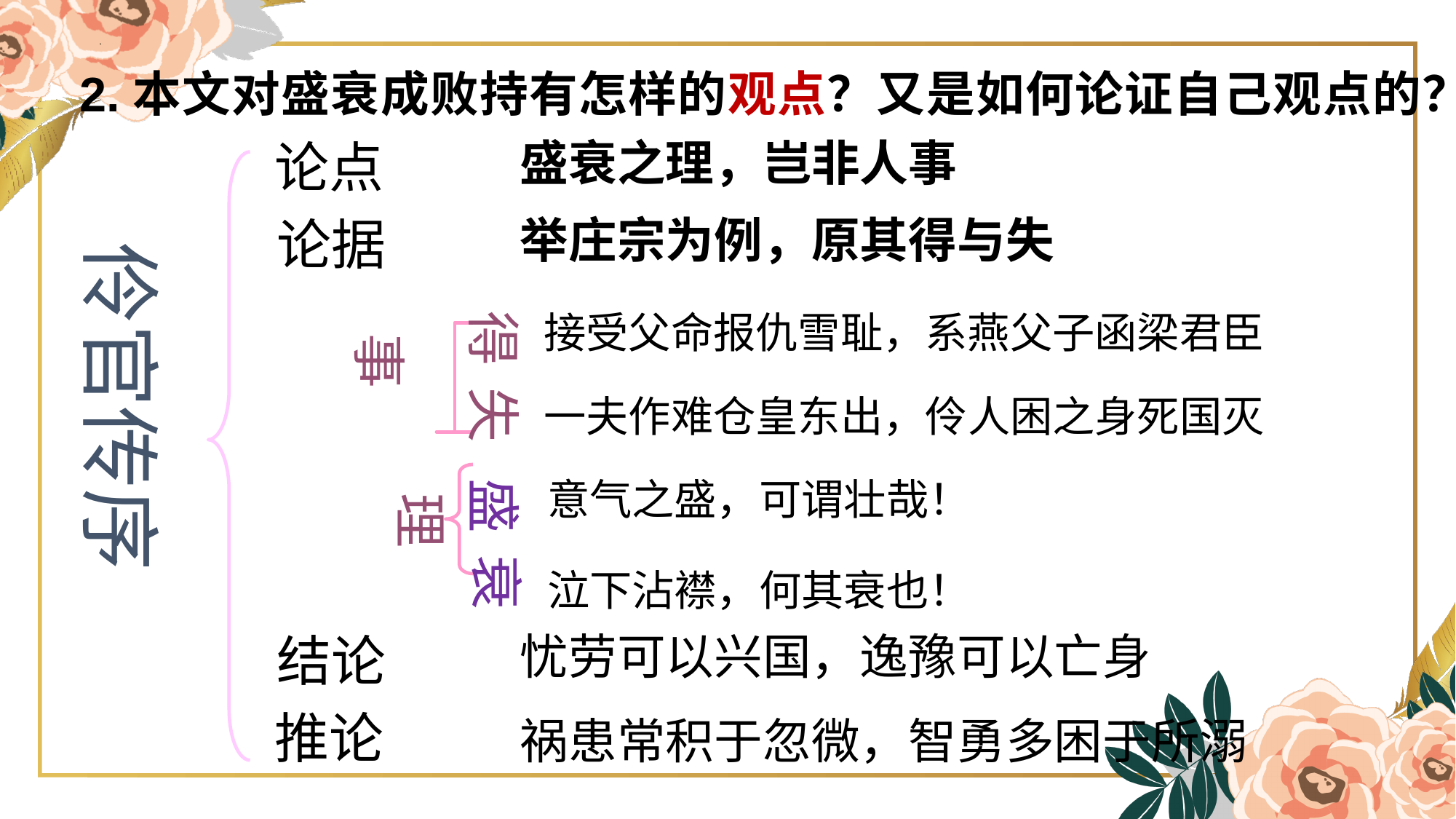

2.本文对盛衰成败持有怎样的观点？又是如何论证自己观点的？
论点
盛衰之理，岂非人事

举庄宗为例，原其得与失
论据
伶官传序
得
接受父命报仇雪耻，系燕父子函梁君臣
事

失
一夫作难仓皇东出，伶人困之身死国灭

意气之盛，可谓壮哉！
盛
理
衰
泣下沾襟，何其衰也！
结论
忧劳可以兴国，逸豫可以亡身
推论
祸患常积于忽微，智勇多困于所溺